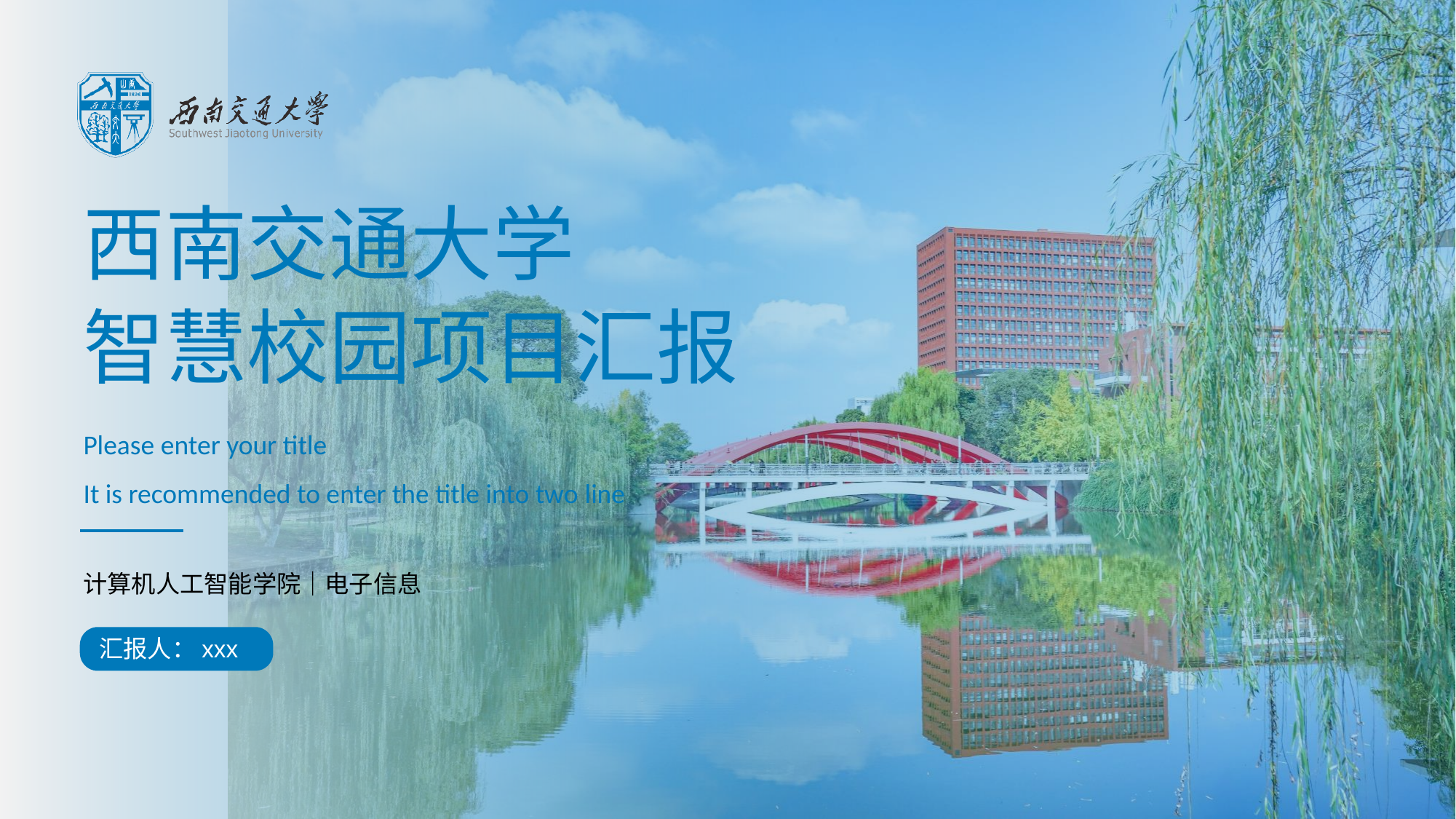

西南交通大学
智慧校园项目汇报
Please enter your title
It is recommended to enter the title into two line

计算机人工智能学院｜电子信息
汇报人：xxx